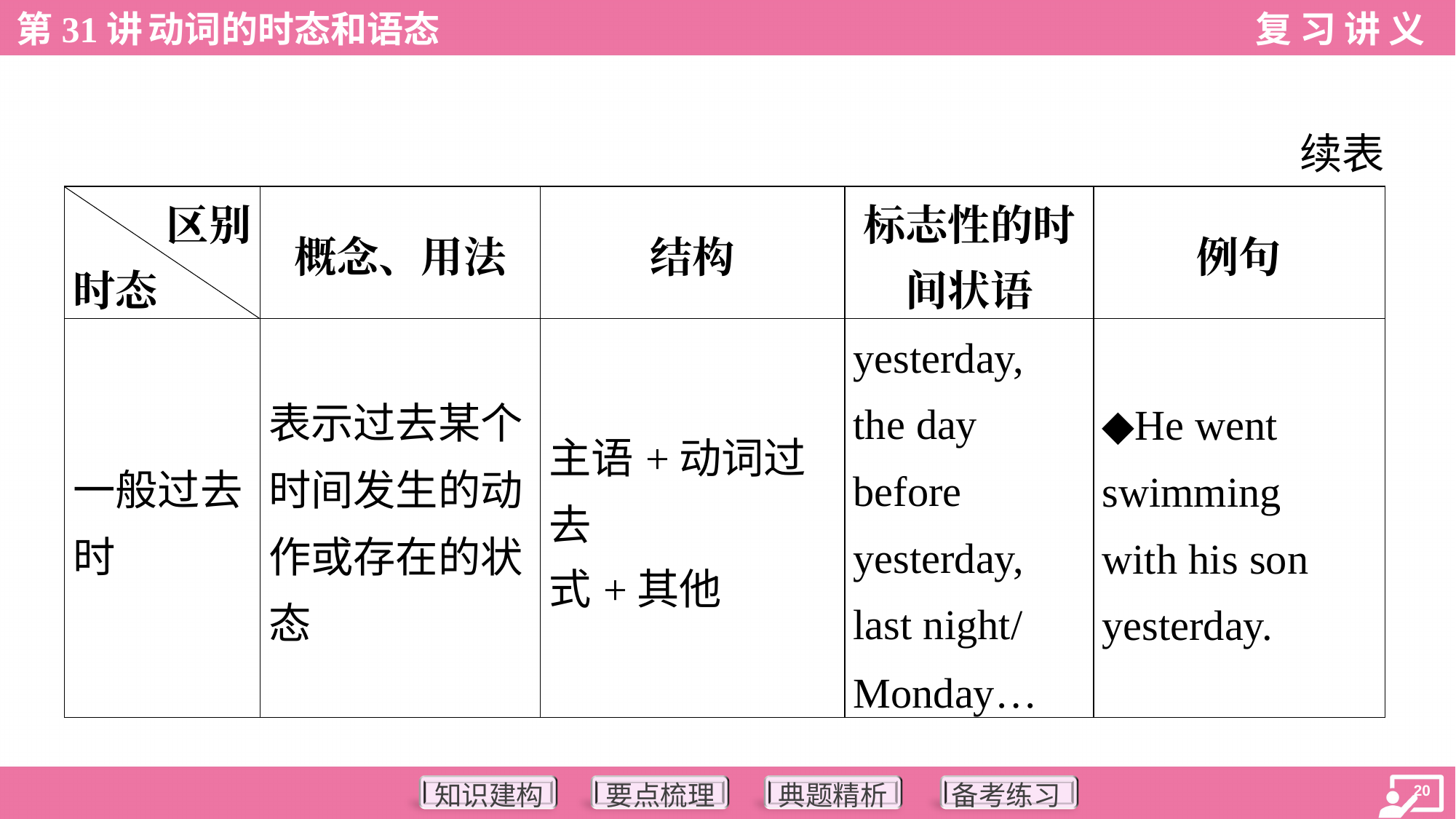

续表
| 区别 时态 | 概念、用法 | 结构 | 标志性的时 间状语 | 例句 |
| --- | --- | --- | --- | --- |
| 一般过去时 | 表示过去某个时间发生的动作或存在的状态 | 主语+动词过去 式+其他 | yesterday, the day before yesterday, last night/ Monday… | ◆He went swimming with his son yesterday. |